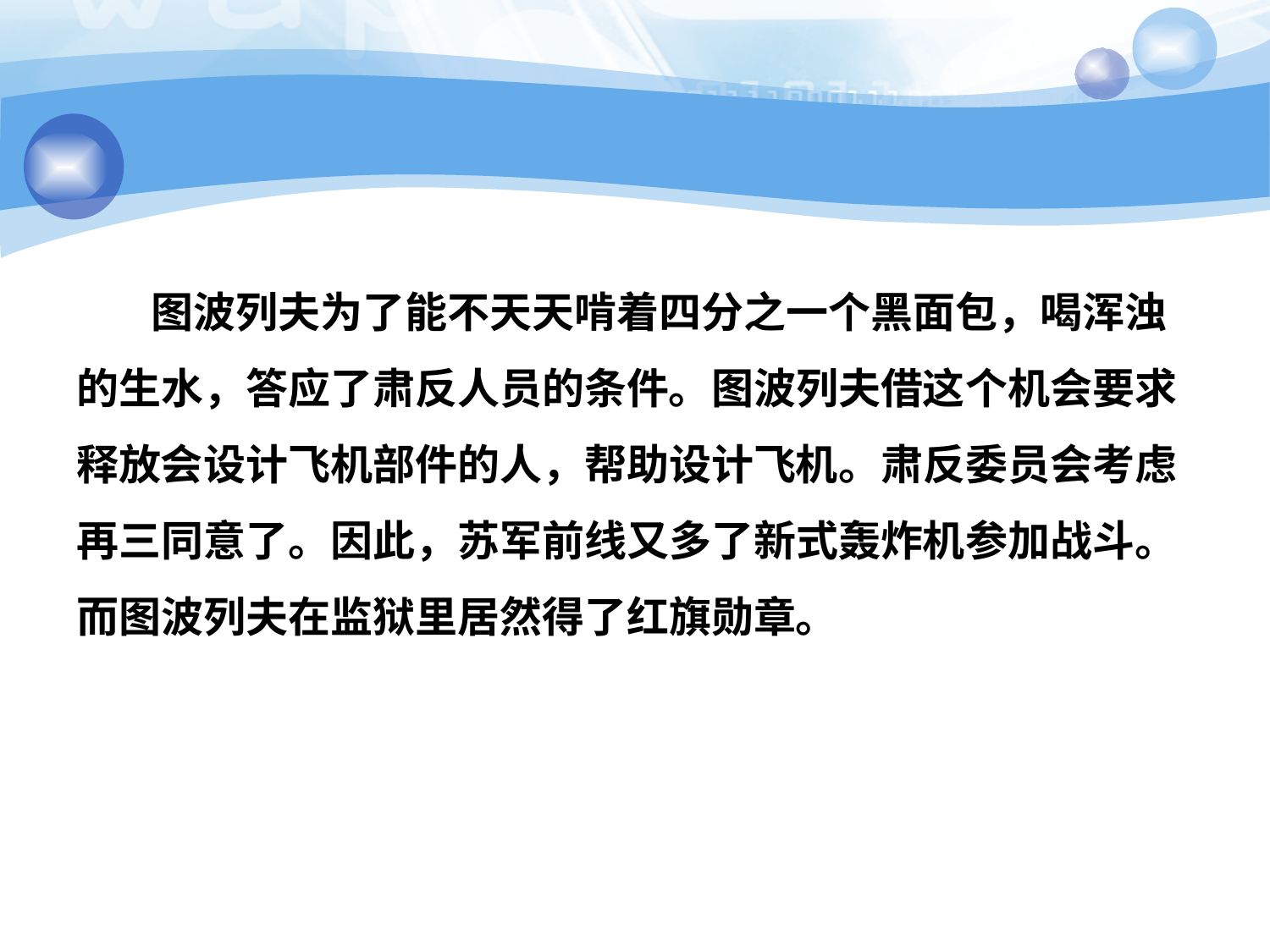

#
图波列夫为了能不天天啃着四分之一个黑面包，喝浑浊的生水，答应了肃反人员的条件。图波列夫借这个机会要求释放会设计飞机部件的人，帮助设计飞机。肃反委员会考虑再三同意了。因此，苏军前线又多了新式轰炸机参加战斗。而图波列夫在监狱里居然得了红旗勋章。